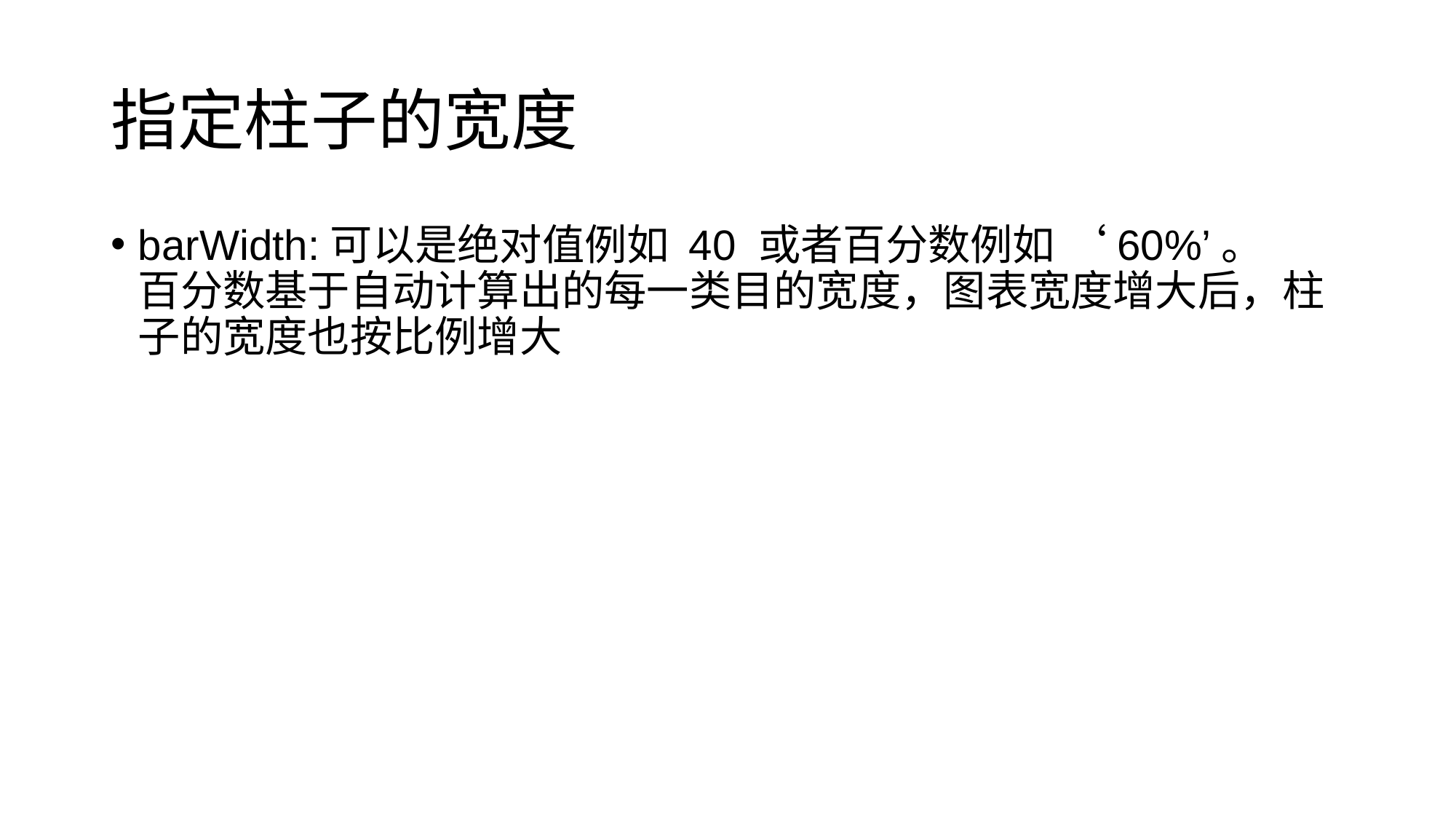

# 指定柱子的宽度
barWidth:可以是绝对值例如 40 或者百分数例如 ‘60%’。
百分数基于自动计算出的每一类目的宽度，图表宽度增大后，柱子的宽度也按比例增大